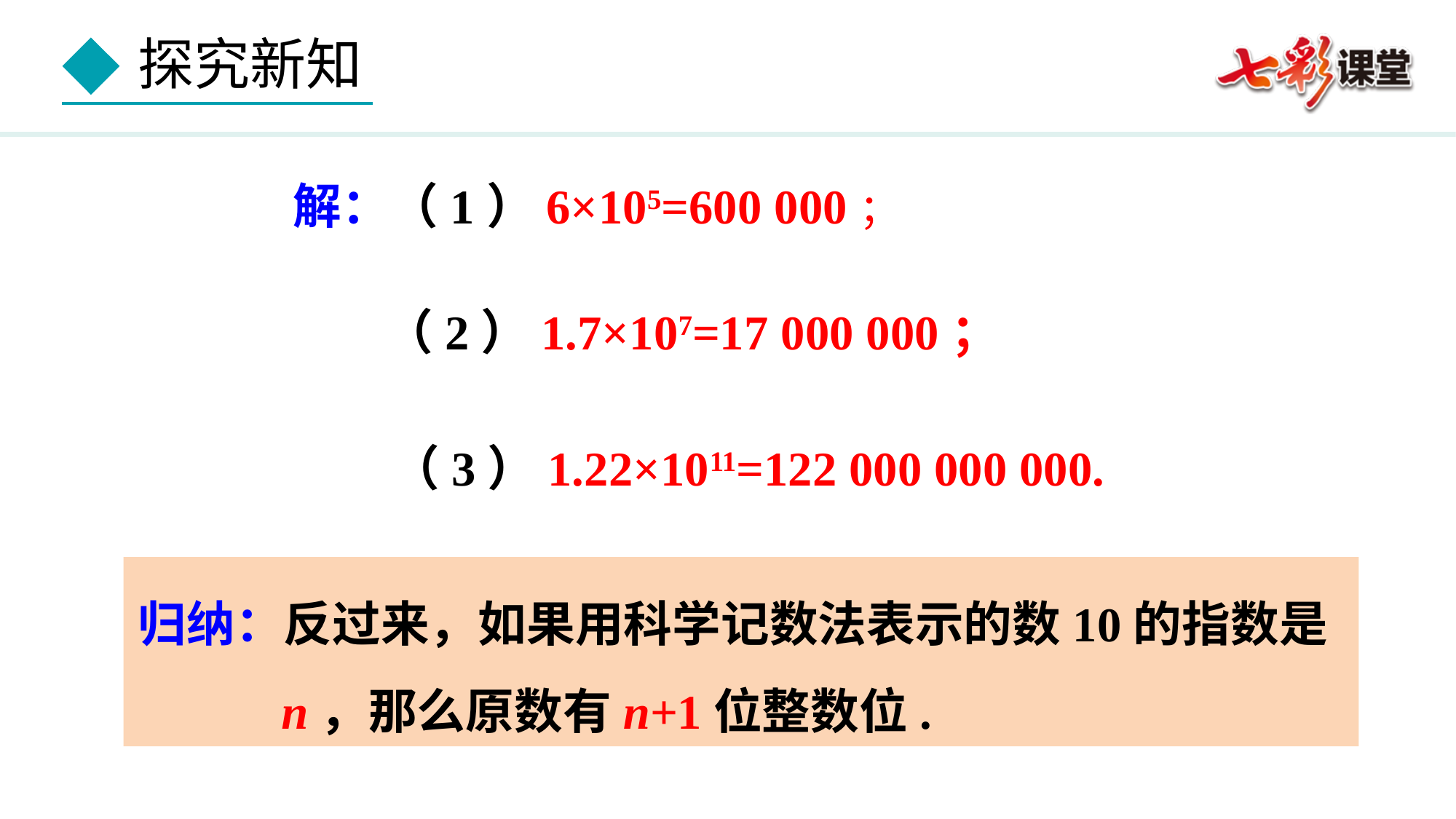

解：（1）6×105=600 000；
（2）1.7×107=17 000 000；
（3）1.22×1011=122 000 000 000.
归纳：反过来，如果用科学记数法表示的数10的指数是n，那么原数有n+1位整数位.